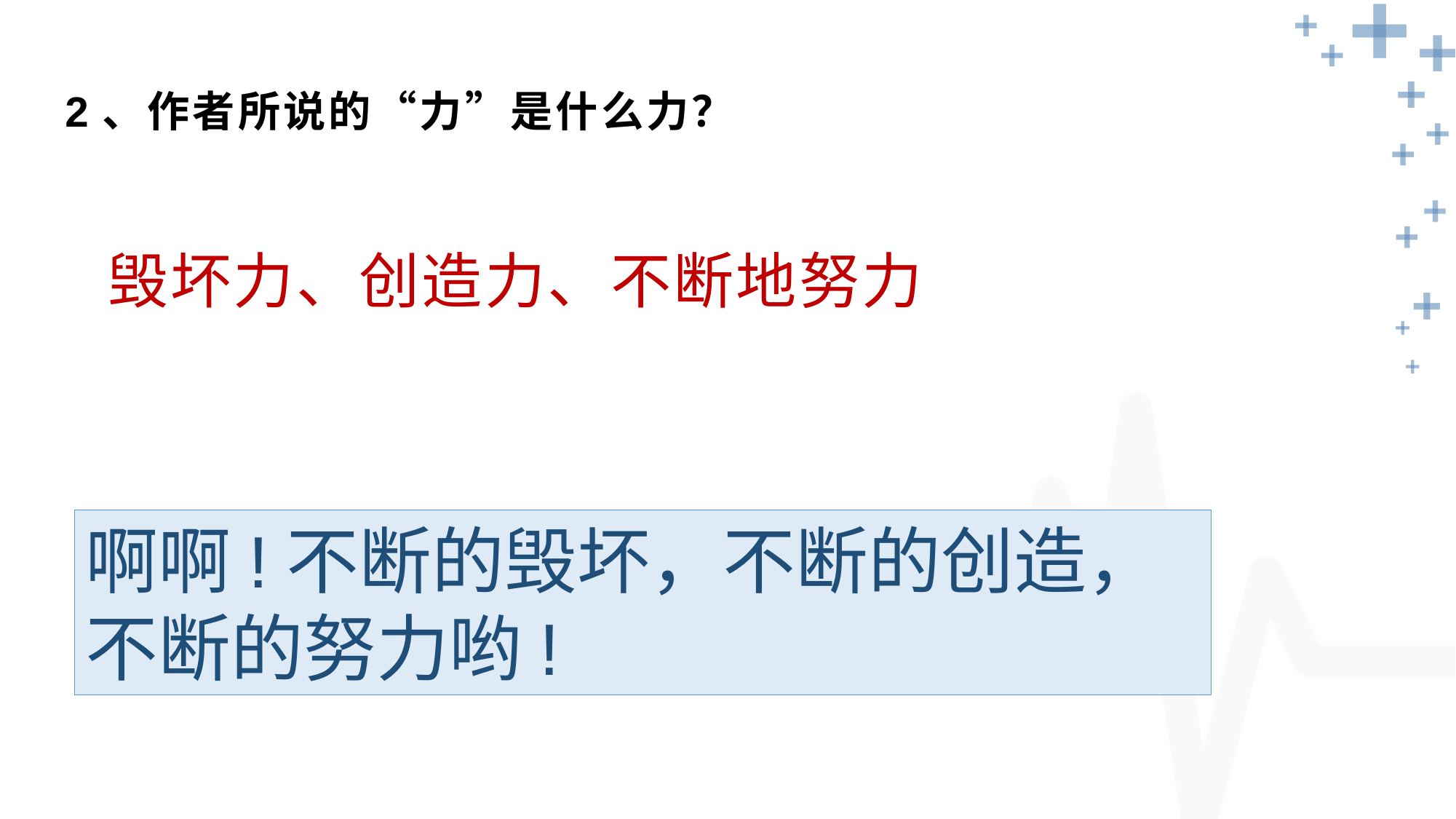

# 2、作者所说的“力”是什么力？
毁坏力、创造力、不断地努力
啊啊!不断的毁坏，不断的创造，不断的努力哟!